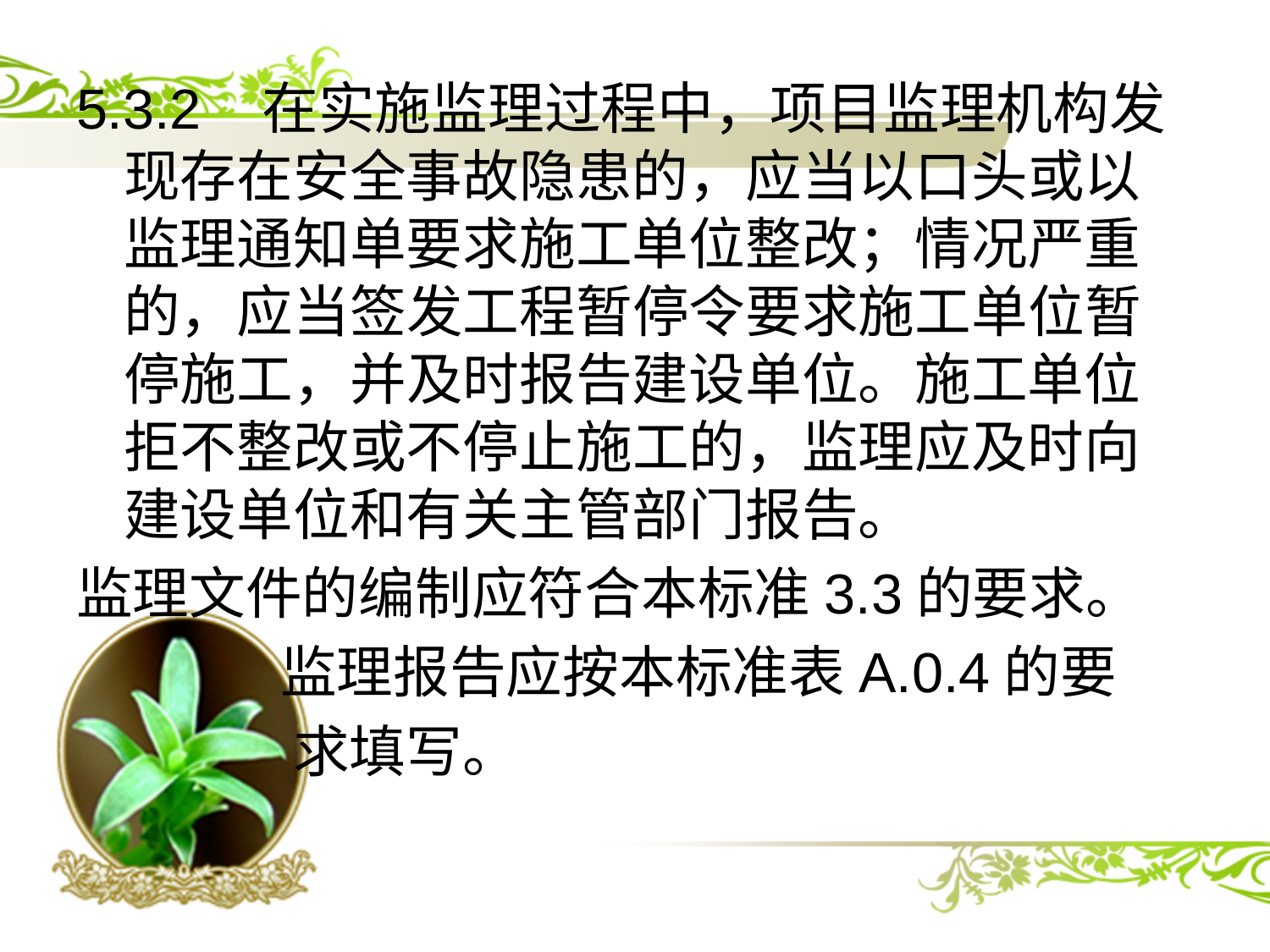

5.3.2   在实施监理过程中，项目监理机构发现存在安全事故隐患的，应当以口头或以监理通知单要求施工单位整改；情况严重的，应当签发工程暂停令要求施工单位暂停施工，并及时报告建设单位。施工单位拒不整改或不停止施工的，监理应及时向建设单位和有关主管部门报告。
监理文件的编制应符合本标准3.3的要求。
               监理报告应按本标准表A.0.4的要
                求填写。